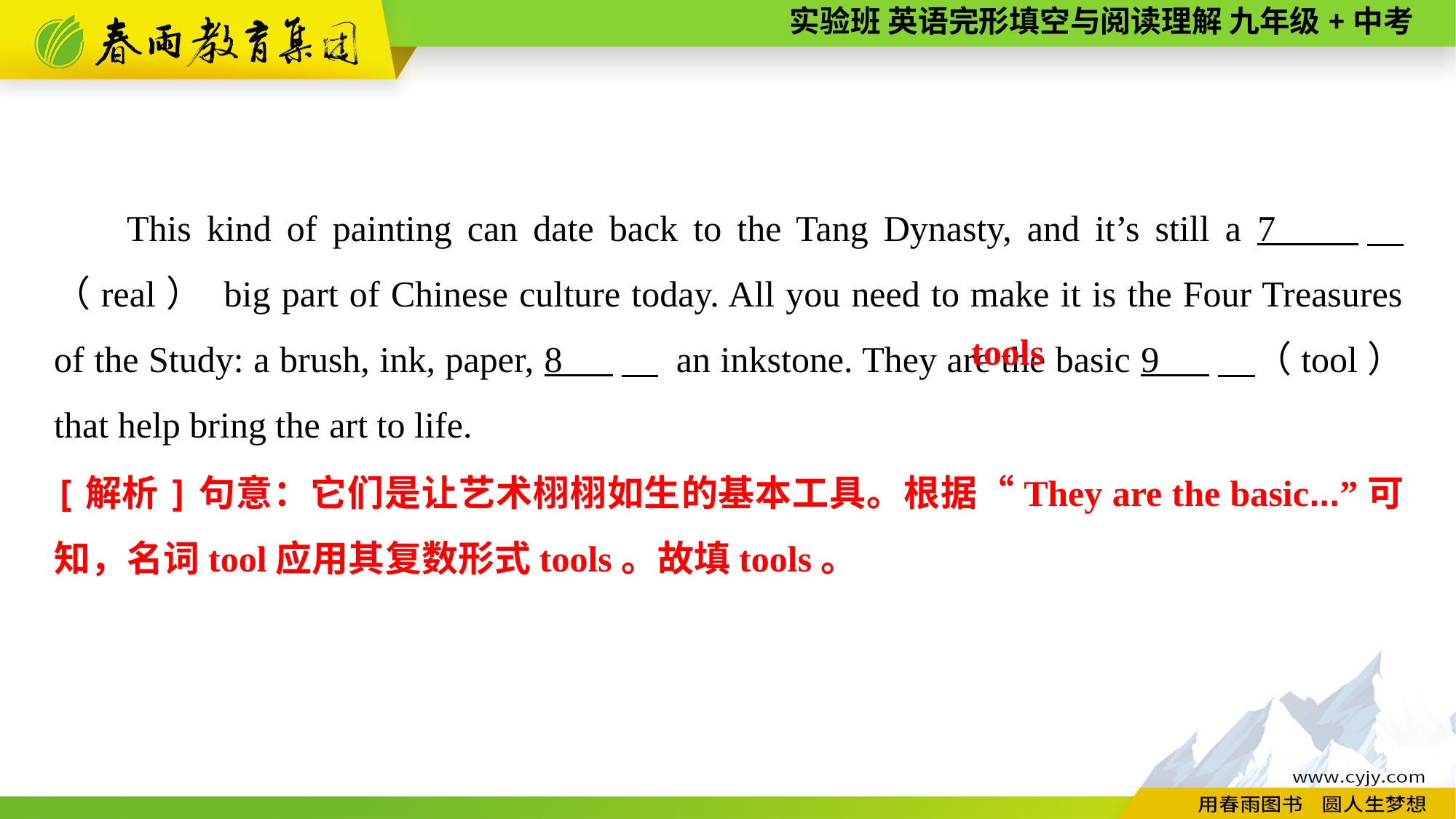

This kind of painting can date back to the Tang Dynasty, and it’s still a 7     　（real） big part of Chinese culture today. All you need to make it is the Four Treasures of the Study: a brush, ink, paper, 8     　 an inkstone. They are the basic 9     　（tool） that help bring the art to life.
tools
[解析]句意：它们是让艺术栩栩如生的基本工具。根据“They are the basic...”可知，名词tool应用其复数形式tools。故填tools。